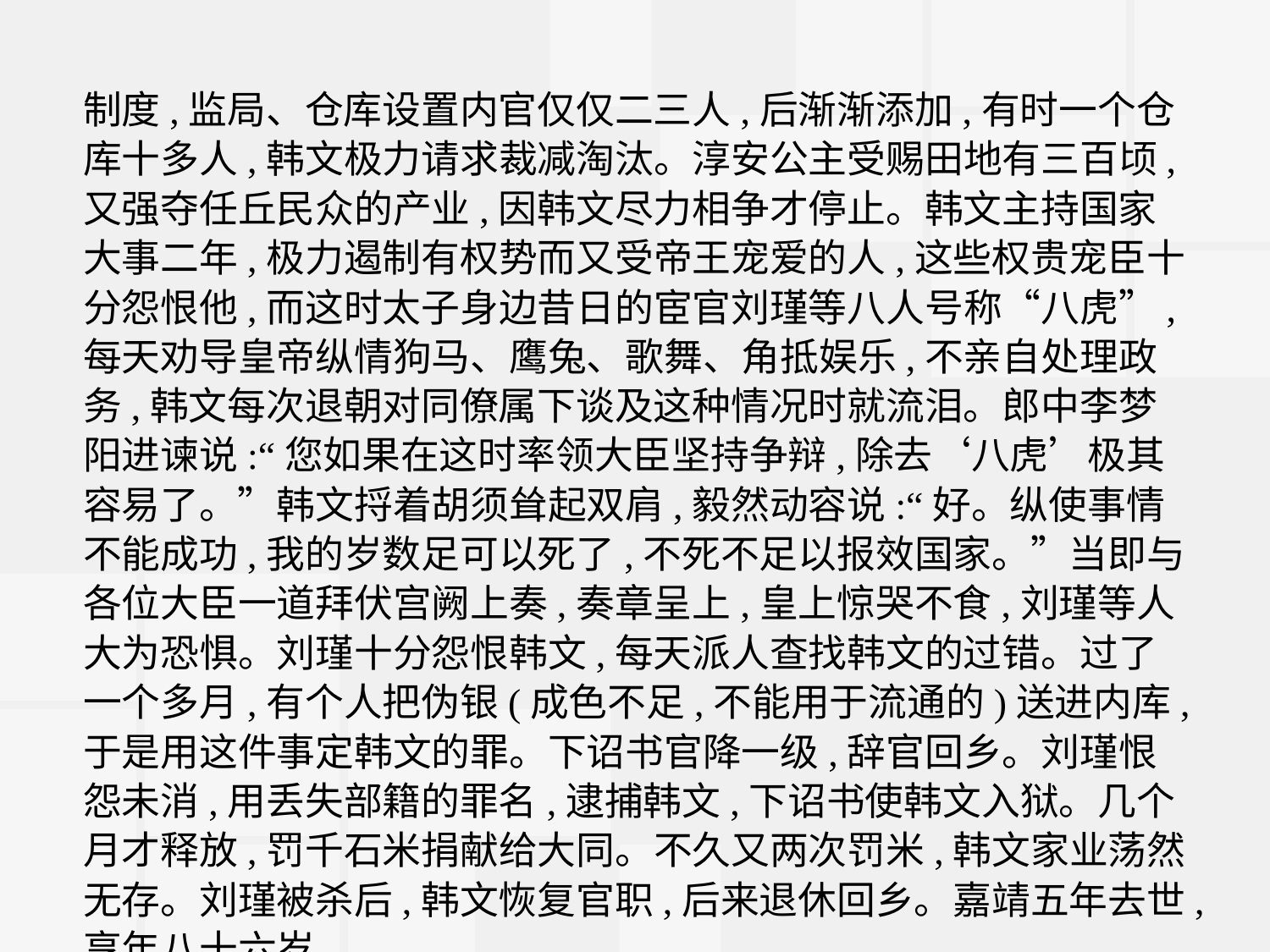

制度,监局、仓库设置内官仅仅二三人,后渐渐添加,有时一个仓库十多人,韩文极力请求裁减淘汰。淳安公主受赐田地有三百顷,又强夺任丘民众的产业,因韩文尽力相争才停止。韩文主持国家大事二年,极力遏制有权势而又受帝王宠爱的人,这些权贵宠臣十分怨恨他,而这时太子身边昔日的宦官刘瑾等八人号称“八虎”,每天劝导皇帝纵情狗马、鹰兔、歌舞、角抵娱乐,不亲自处理政务,韩文每次退朝对同僚属下谈及这种情况时就流泪。郎中李梦阳进谏说:“您如果在这时率领大臣坚持争辩,除去‘八虎’极其容易了。”韩文捋着胡须耸起双肩,毅然动容说:“好。纵使事情不能成功,我的岁数足可以死了,不死不足以报效国家。”当即与各位大臣一道拜伏宫阙上奏,奏章呈上,皇上惊哭不食,刘瑾等人大为恐惧。刘瑾十分怨恨韩文,每天派人查找韩文的过错。过了一个多月,有个人把伪银(成色不足,不能用于流通的)送进内库,于是用这件事定韩文的罪。下诏书官降一级,辞官回乡。刘瑾恨怨未消,用丢失部籍的罪名,逮捕韩文,下诏书使韩文入狱。几个月才释放,罚千石米捐献给大同。不久又两次罚米,韩文家业荡然无存。刘瑾被杀后,韩文恢复官职,后来退休回乡。嘉靖五年去世,享年八十六岁。